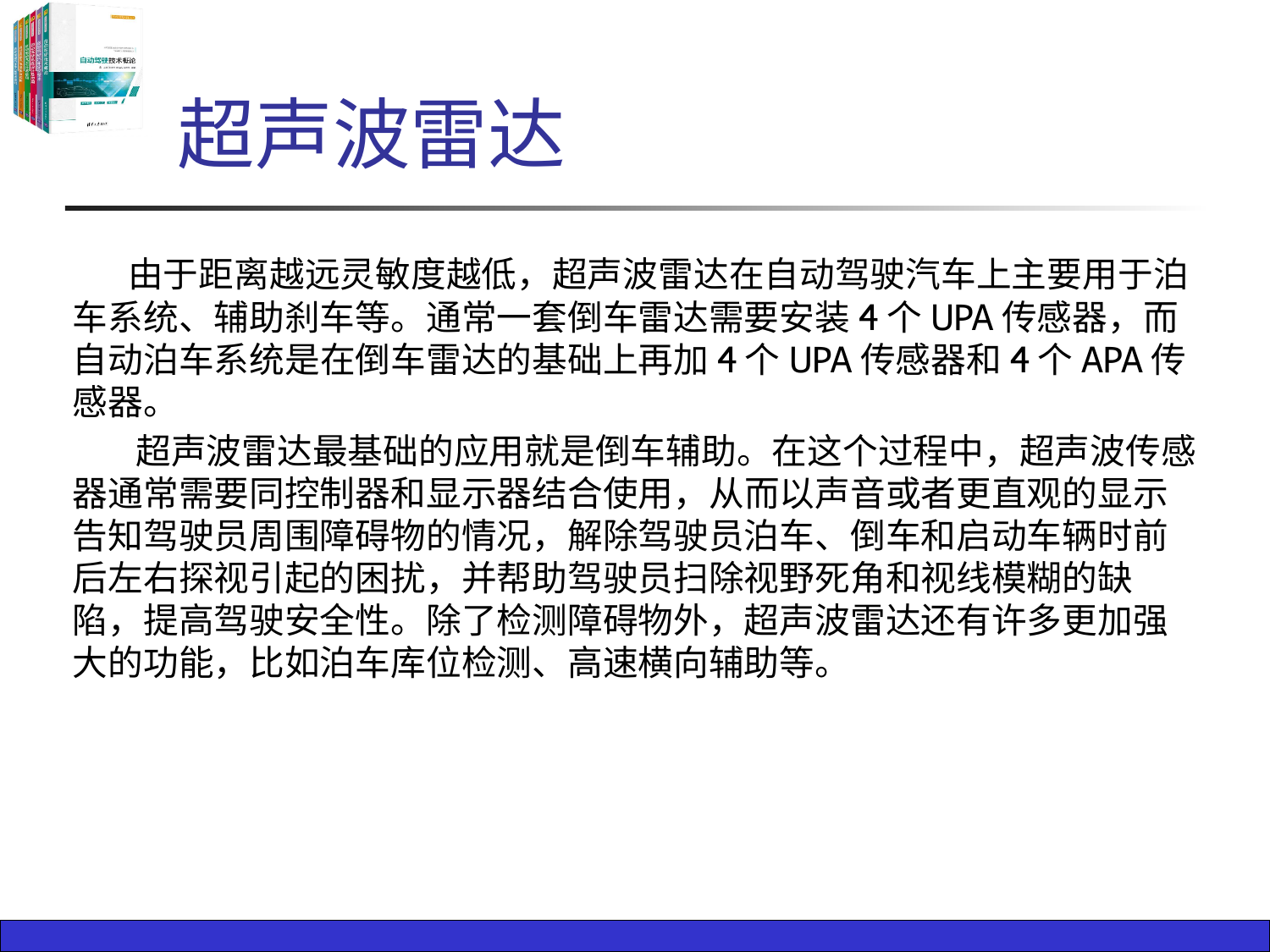

# 超声波雷达
      由于距离越远灵敏度越低，超声波雷达在自动驾驶汽车上主要用于泊车系统、辅助刹车等。通常一套倒车雷达需要安装4个UPA传感器，而自动泊车系统是在倒车雷达的基础上再加4个UPA传感器和4个APA传感器。
       超声波雷达最基础的应用就是倒车辅助。在这个过程中，超声波传感器通常需要同控制器和显示器结合使用，从而以声音或者更直观的显示告知驾驶员周围障碍物的情况，解除驾驶员泊车、倒车和启动车辆时前后左右探视引起的困扰，并帮助驾驶员扫除视野死角和视线模糊的缺陷，提高驾驶安全性。除了检测障碍物外，超声波雷达还有许多更加强大的功能，比如泊车库位检测、高速横向辅助等。